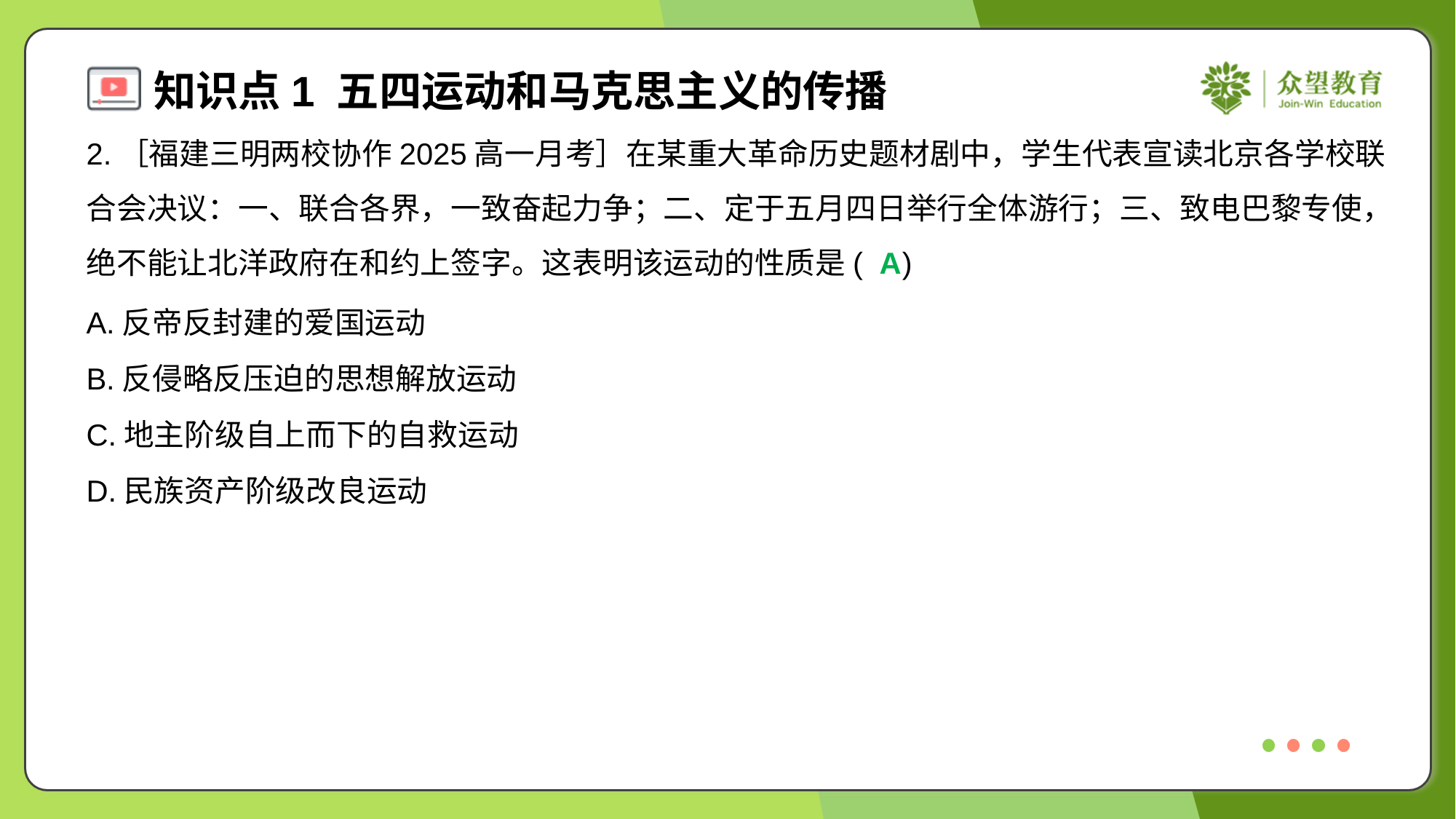

2.［福建三明两校协作2025高一月考］在某重大革命历史题材剧中，学生代表宣读北京各学校联
合会决议：一、联合各界，一致奋起力争；二、定于五月四日举行全体游行；三、致电巴黎专使，
绝不能让北洋政府在和约上签字。这表明该运动的性质是(     )
A
A.反帝反封建的爱国运动
B.反侵略反压迫的思想解放运动
C.地主阶级自上而下的自救运动
D.民族资产阶级改良运动